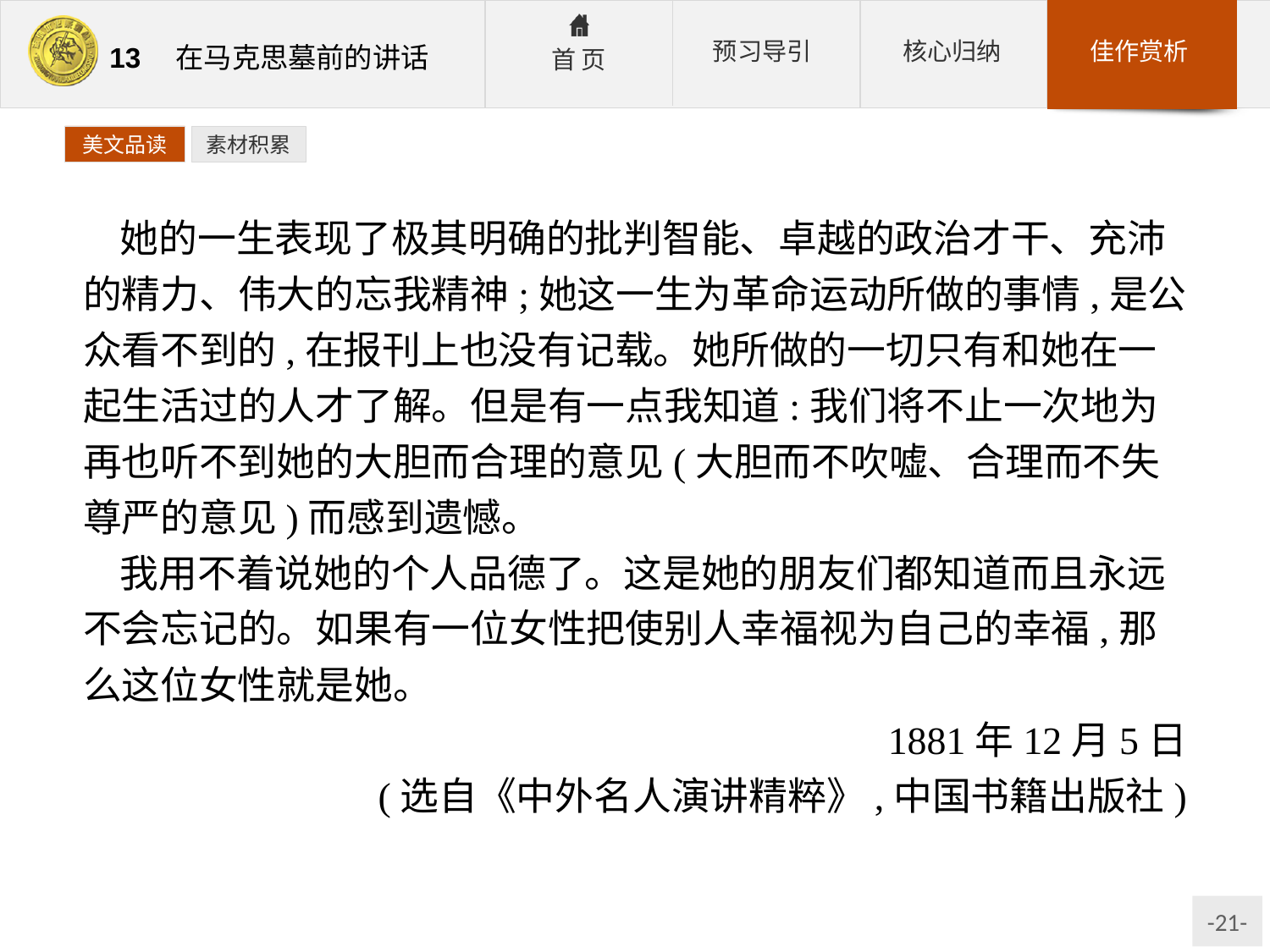

美文品读
素材积累
她的一生表现了极其明确的批判智能、卓越的政治才干、充沛的精力、伟大的忘我精神;她这一生为革命运动所做的事情,是公众看不到的,在报刊上也没有记载。她所做的一切只有和她在一起生活过的人才了解。但是有一点我知道:我们将不止一次地为再也听不到她的大胆而合理的意见(大胆而不吹嘘、合理而不失尊严的意见)而感到遗憾。
我用不着说她的个人品德了。这是她的朋友们都知道而且永远不会忘记的。如果有一位女性把使别人幸福视为自己的幸福,那么这位女性就是她。
1881年12月5日
(选自《中外名人演讲精粹》,中国书籍出版社)